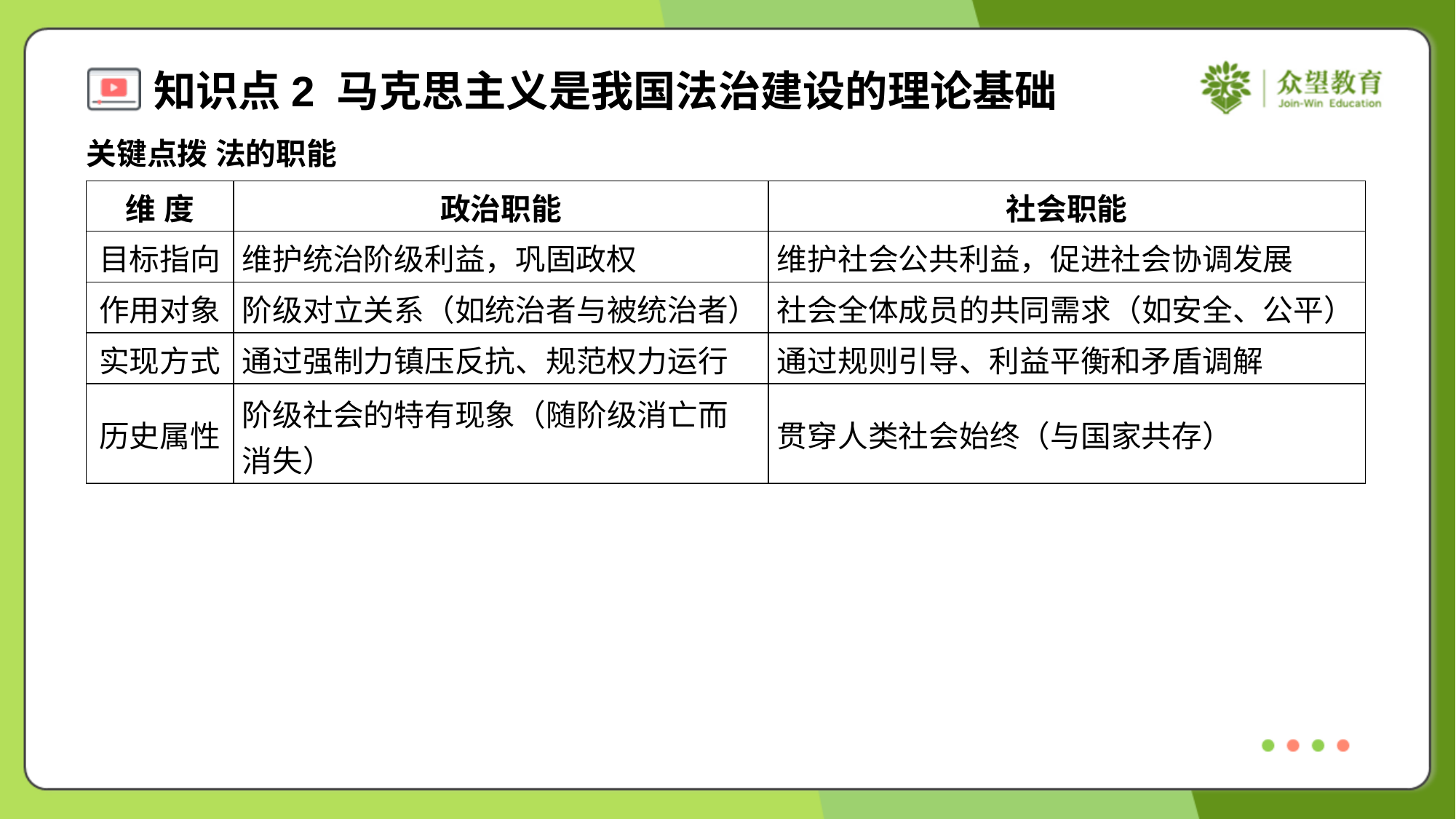

关键点拨 法的职能
| 维 度 | 政治职能 | 社会职能 |
| --- | --- | --- |
| 目标指向 | 维护统治阶级利益，巩固政权 | 维护社会公共利益，促进社会协调发展 |
| 作用对象 | 阶级对立关系（如统治者与被统治者） | 社会全体成员的共同需求（如安全、公平） |
| 实现方式 | 通过强制力镇压反抗、规范权力运行 | 通过规则引导、利益平衡和矛盾调解 |
| 历史属性 | 阶级社会的特有现象（随阶级消亡而 消失） | 贯穿人类社会始终（与国家共存） |